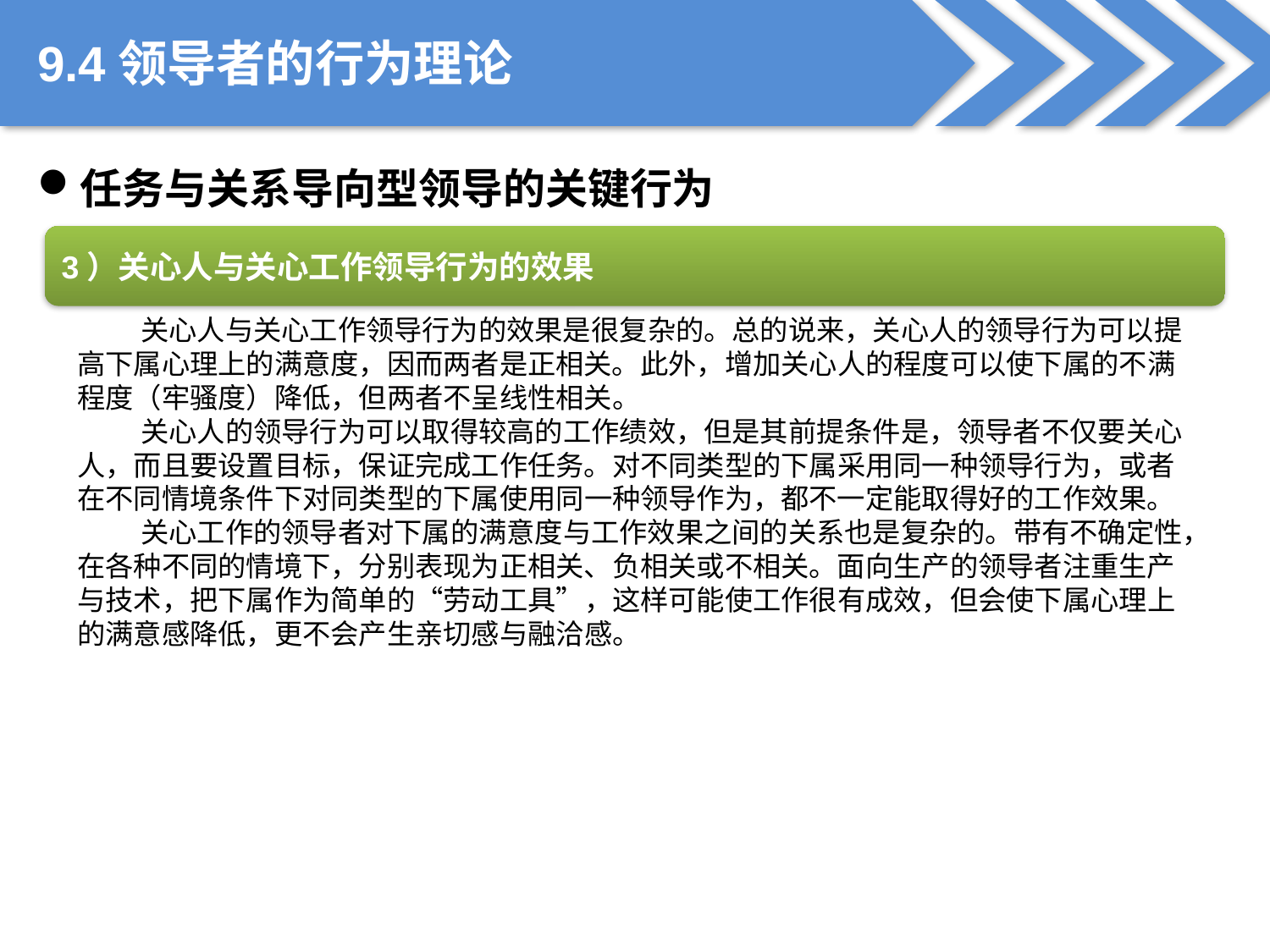

9.4领导者的行为理论
任务与关系导向型领导的关键行为
3）关心人与关心工作领导行为的效果
关心人与关心工作领导行为的效果是很复杂的。总的说来，关心人的领导行为可以提高下属心理上的满意度，因而两者是正相关。此外，增加关心人的程度可以使下属的不满程度（牢骚度）降低，但两者不呈线性相关。
关心人的领导行为可以取得较高的工作绩效，但是其前提条件是，领导者不仅要关心人，而且要设置目标，保证完成工作任务。对不同类型的下属采用同一种领导行为，或者在不同情境条件下对同类型的下属使用同一种领导作为，都不一定能取得好的工作效果。
关心工作的领导者对下属的满意度与工作效果之间的关系也是复杂的。带有不确定性，在各种不同的情境下，分别表现为正相关、负相关或不相关。面向生产的领导者注重生产与技术，把下属作为简单的“劳动工具”，这样可能使工作很有成效，但会使下属心理上的满意感降低，更不会产生亲切感与融洽感。